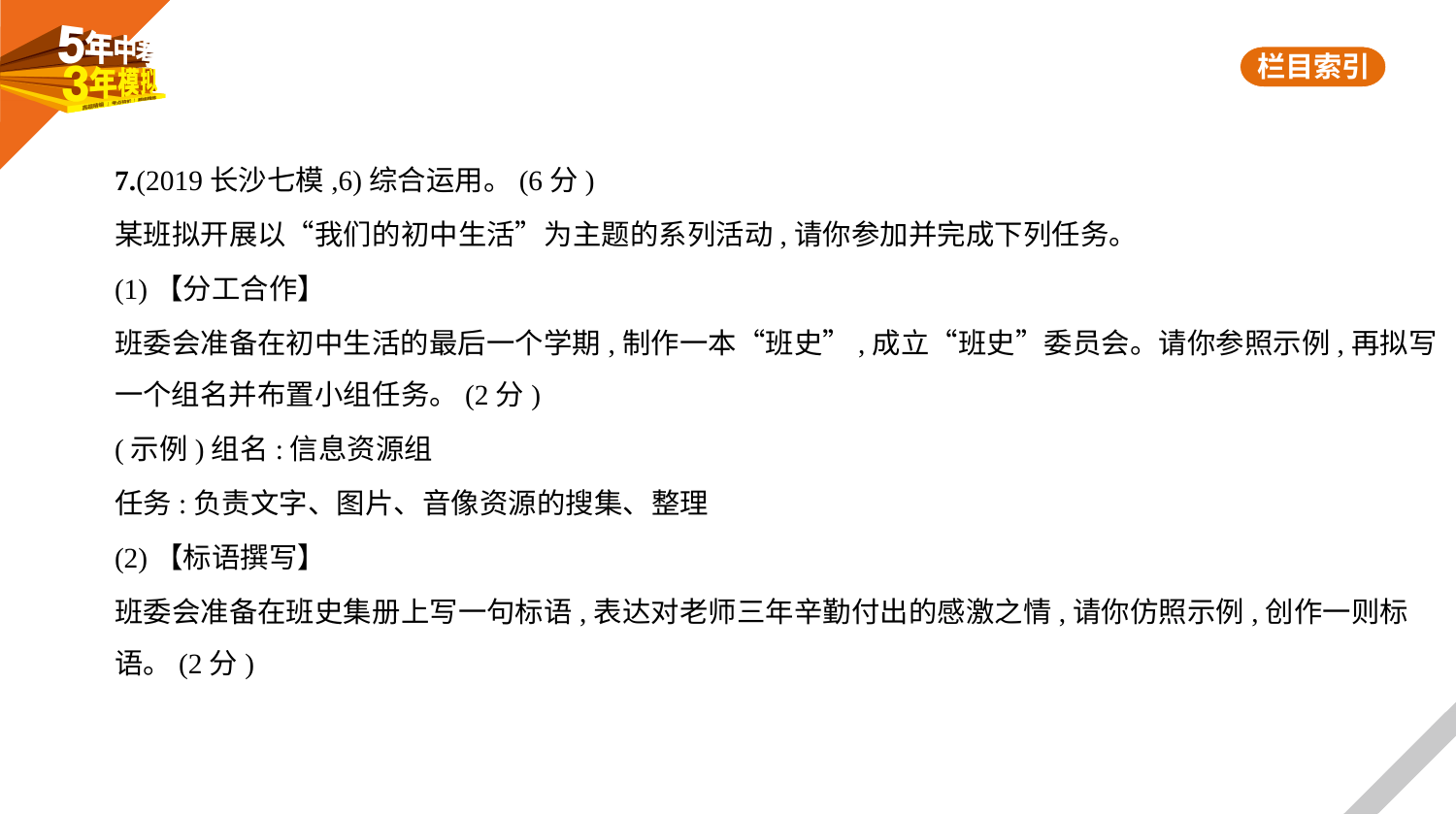

7.(2019长沙七模,6)综合运用。(6分)
某班拟开展以“我们的初中生活”为主题的系列活动,请你参加并完成下列任务。
(1)【分工合作】
班委会准备在初中生活的最后一个学期,制作一本“班史”,成立“班史”委员会。请你参照示例,再拟写
一个组名并布置小组任务。(2分)
(示例)组名:信息资源组
任务:负责文字、图片、音像资源的搜集、整理
(2)【标语撰写】
班委会准备在班史集册上写一句标语,表达对老师三年辛勤付出的感激之情,请你仿照示例,创作一则标
语。(2分)